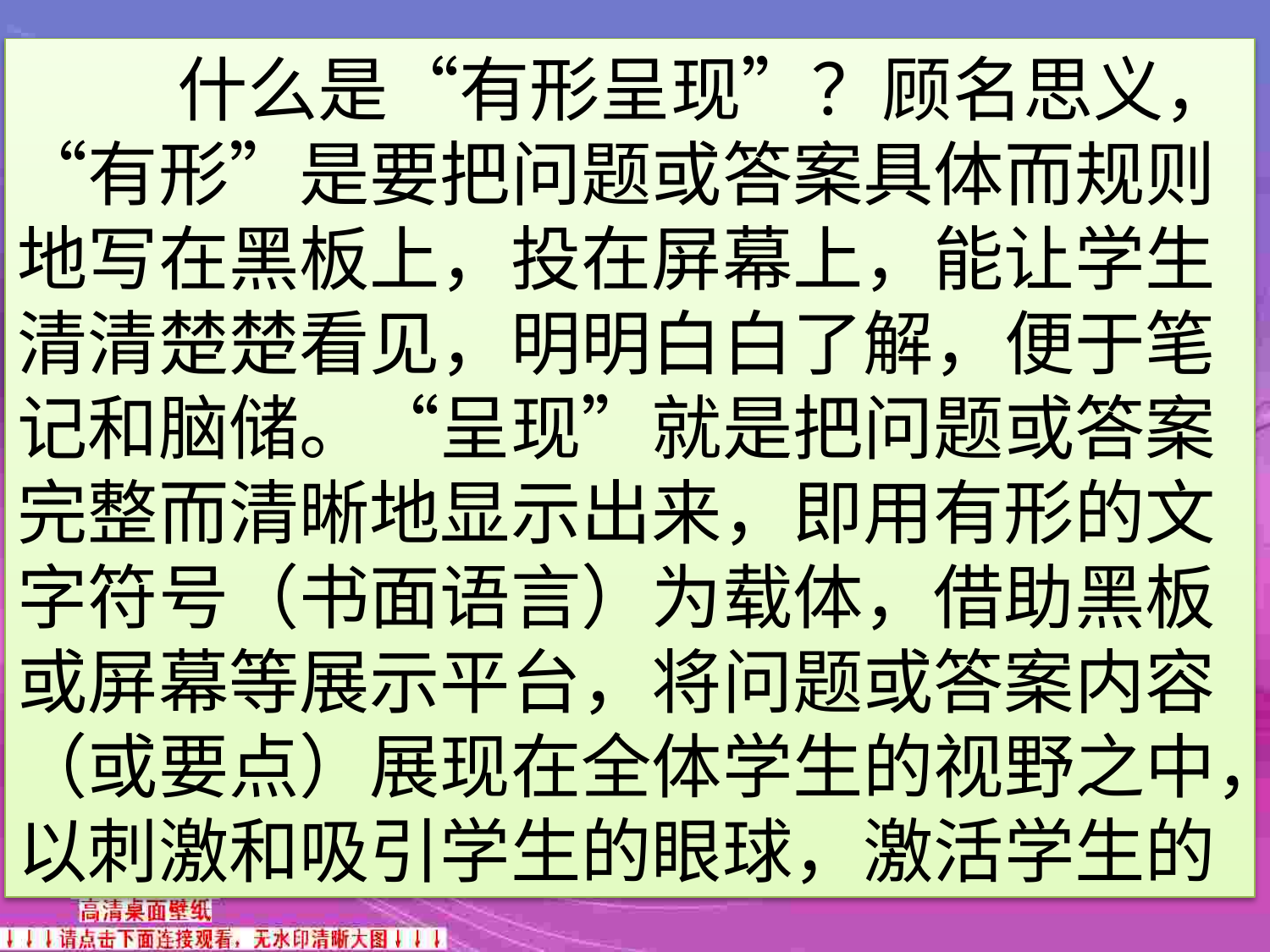

什么是“有形呈现”？顾名思义，“有形”是要把问题或答案具体而规则地写在黑板上，投在屏幕上，能让学生清清楚楚看见，明明白白了解，便于笔记和脑储。“呈现”就是把问题或答案完整而清晰地显示出来，即用有形的文字符号（书面语言）为载体，借助黑板或屏幕等展示平台，将问题或答案内容（或要点）展现在全体学生的视野之中，以刺激和吸引学生的眼球，激活学生的